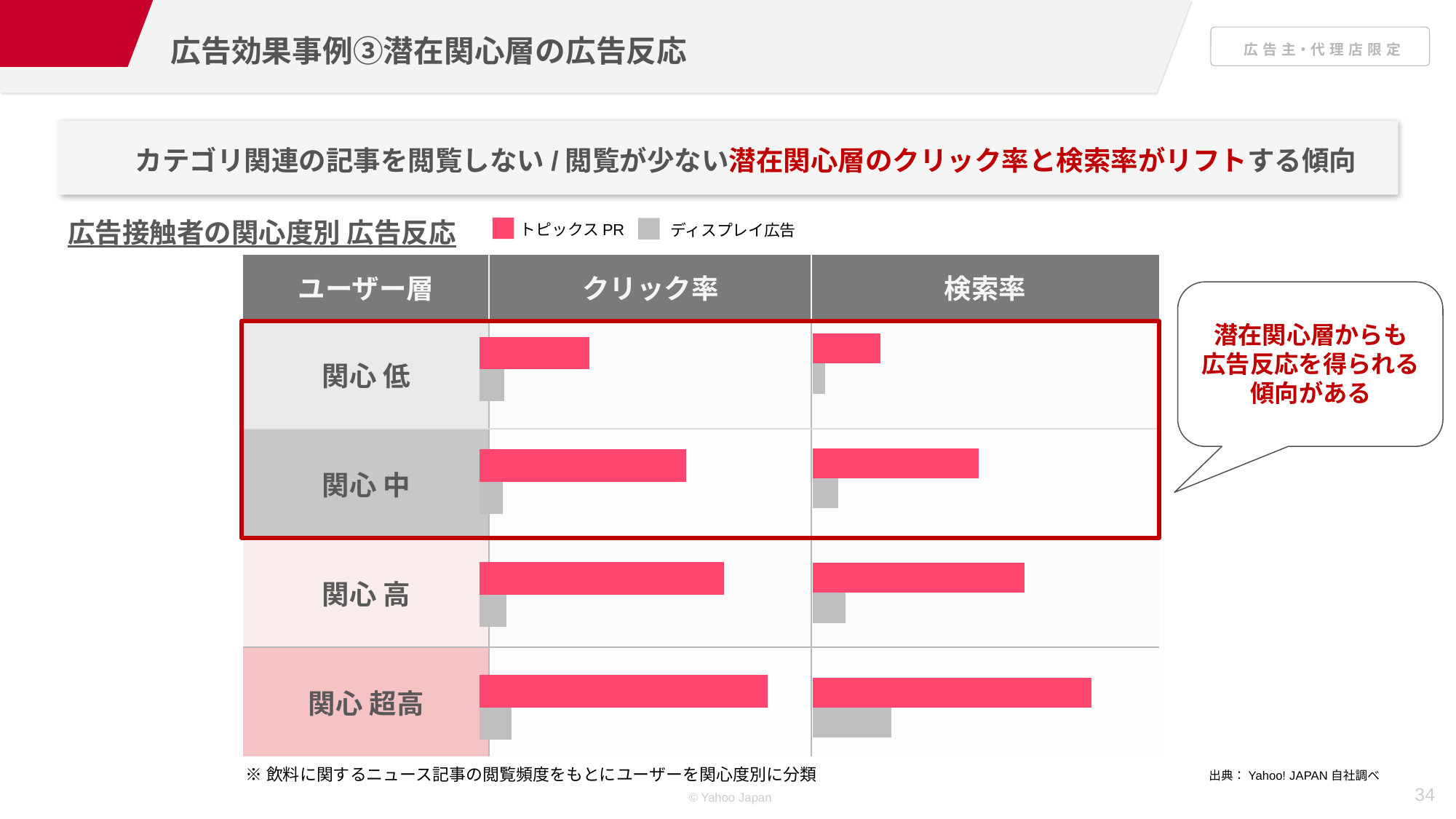

広告効果事例③潜在関心層の広告反応
カテゴリ関連の記事を閲覧しない/閲覧が少ない潜在関心層のクリック率と検索率がリフトする傾向
広告接触者の関心度別 広告反応
トピックスPR

ディスプレイ広告

| ユーザー層 | クリック率 | 検索率 |
| --- | --- | --- |
| 関心 低 |  |  |
| 関心 中 |  |  |
| 関心 高 |  |  |
| 関心 超高 |  |  |

潜在関心層からも
広告反応を得られる
傾向がある

### Chart

| Category | SPBP | トピPR |
|---|---|---|
| ヘビー（3PV以上） | 0.0010907504363001745 | 0.0038585019587051928 |
| ミドル（2PV） | 0.0004584352078239609 | 0.0029337737926694984 |
| ロー（1PV） | 0.0003520488174360178 | 0.002297156518691701 |
| 閲覧なし | 0.00017956390044581143 | 0.000942782302447114 |

### Chart

| Category | SPBP | トピPR |
|---|---|---|
| ヘビー（3PV以上） | 0.0058900523560209425 | 0.05351830579364378 |
| ミドル（2PV） | 0.0050427872860635695 | 0.04536731162498034 |
| ロー（1PV） | 0.004272592466155307 | 0.03839395874239682 |
| 閲覧なし | 0.004585502247946533 | 0.020390576314253873 |
※飲料に関するニュース記事の閲覧頻度をもとにユーザーを関心度別に分類
出典：Yahoo! JAPAN自社調べ